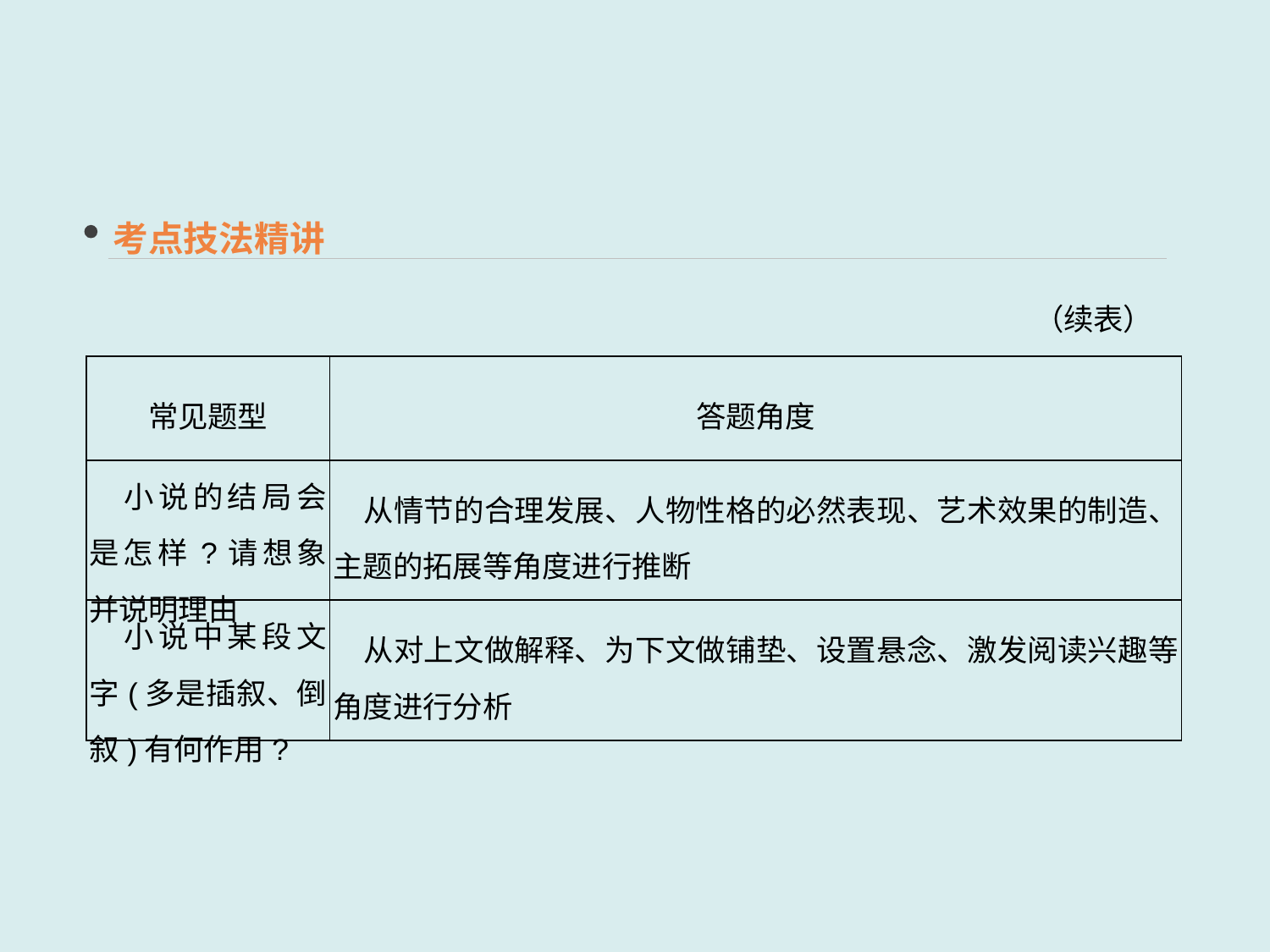

考点技法精讲

（续表）
| 常见题型 | 答题角度 |
| --- | --- |
| 小说的结局会是怎样?请想象并说明理由 | 从情节的合理发展、人物性格的必然表现、艺术效果的制造、主题的拓展等角度进行推断 |
| 小说中某段文字(多是插叙、倒叙)有何作用? | 从对上文做解释、为下文做铺垫、设置悬念、激发阅读兴趣等角度进行分析 |